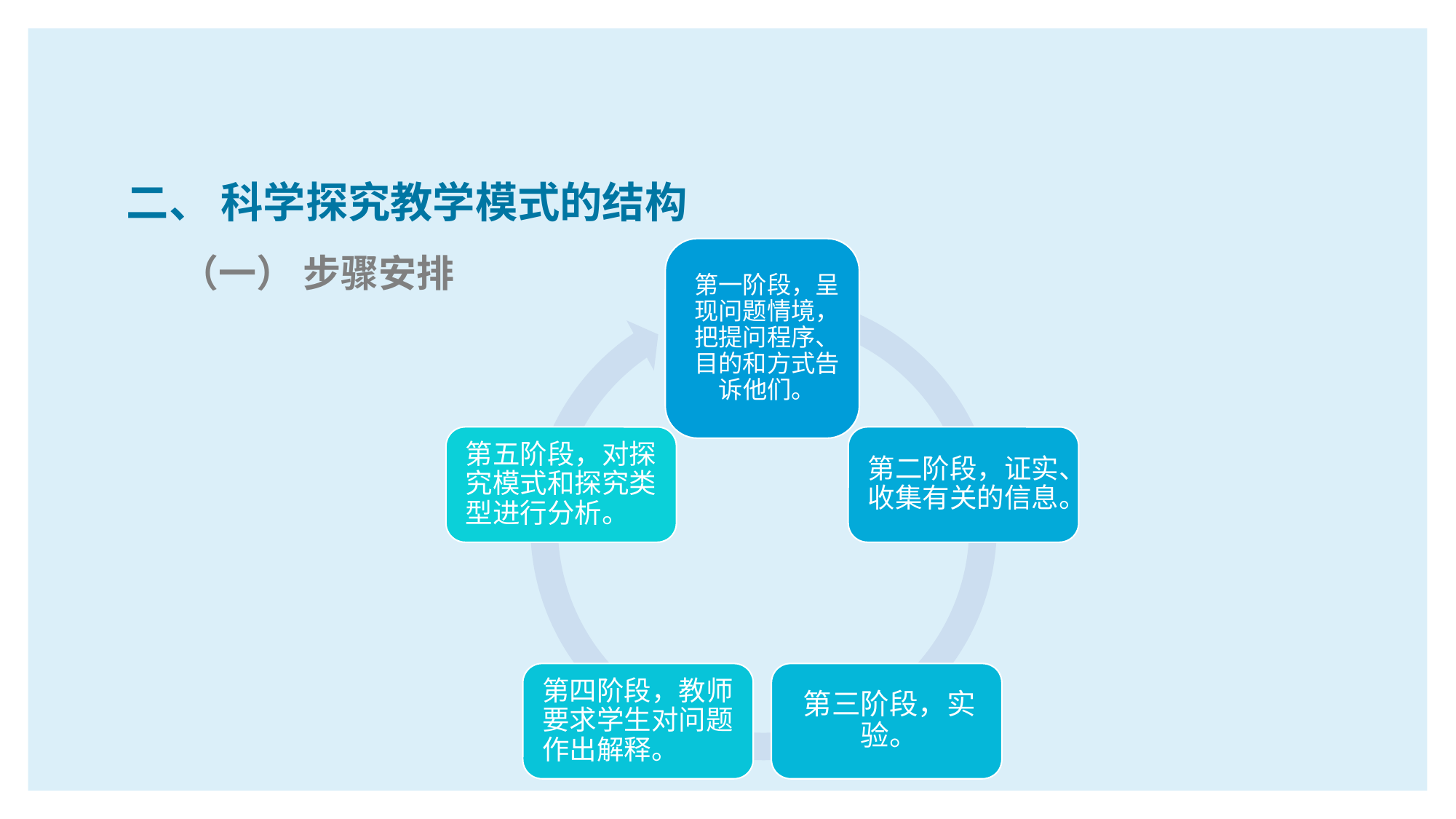

二、 科学探究教学模式的结构
（一） 步骤安排
第一阶段，呈现问题情境，把提问程序、目的和方式告诉他们。
第二阶段，证实、收集有关的信息。
第三阶段，实验。
第四阶段，教师要求学生对问题作出解释。
第五阶段，对探究模式和探究类型进行分析。